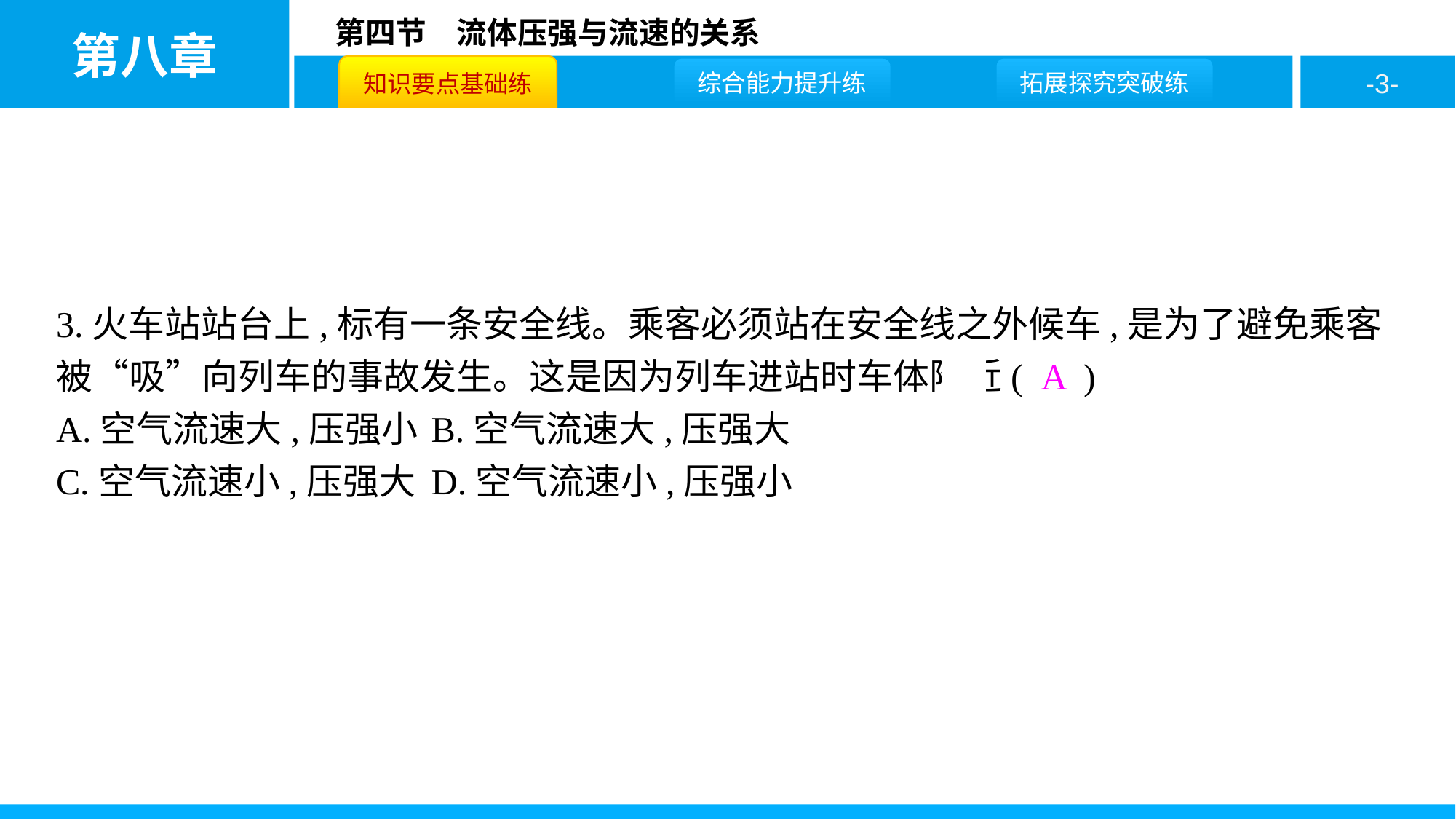

3.火车站站台上,标有一条安全线。乘客必须站在安全线之外候车,是为了避免乘客被“吸”向列车的事故发生。这是因为列车进站时车体附近(  A  )
A.空气流速大,压强小	B.空气流速大,压强大
C.空气流速小,压强大	D.空气流速小,压强小